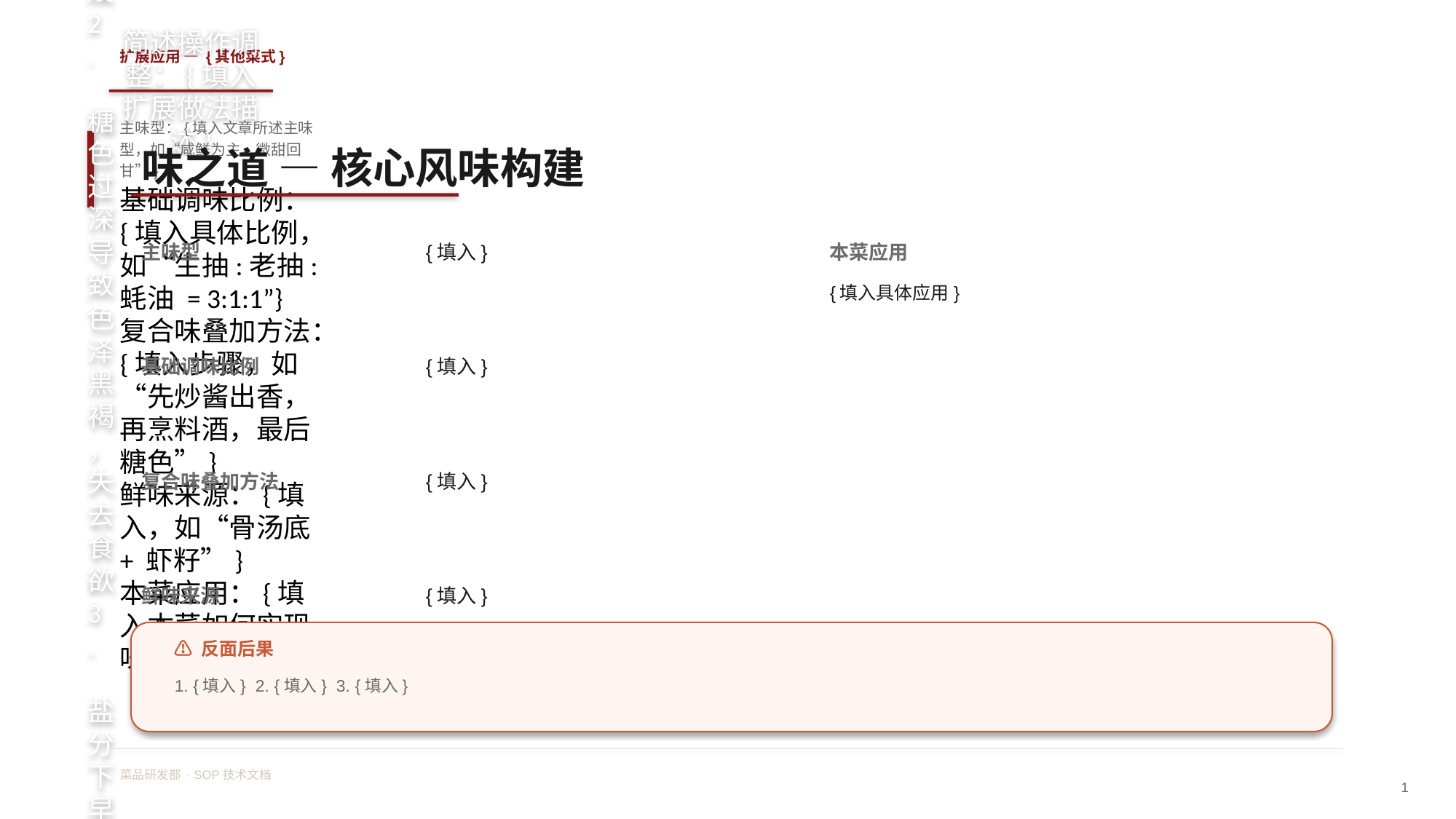

扩展应用 — {其他菜式}
简述操作调整：{填入扩展做法描述}
主味型：{填入文章所述主味型，如“咸鲜为主，微甜回甘”}
基础调味比例：{填入具体比例，如“生抽:老抽:蚝油 = 3:1:1”}
复合味叠加方法：{填入步骤，如“先炒酱出香，再烹料酒，最后糖色”}
鲜味来源：{填入，如“骨汤底 + 虾籽”}
本菜应用：{填入本菜如何实现味型}
味之道 — 核心风味构建
⚠ 反面后果
1. 酱料焦糊产生苦味，整锅作废
2. 糖色过深导致色泽黑褐，失去食欲
3. 盐分下早使肉质脱水变柴

主味型
{填入}
本菜应用
{填入具体应用}
基础调味比例
{填入}
复合味叠加方法
{填入}
鲜味来源
{填入}

⚠ 反面后果
1. {填入}  2. {填入}  3. {填入}

菜品研发部 · SOP技术文档
1